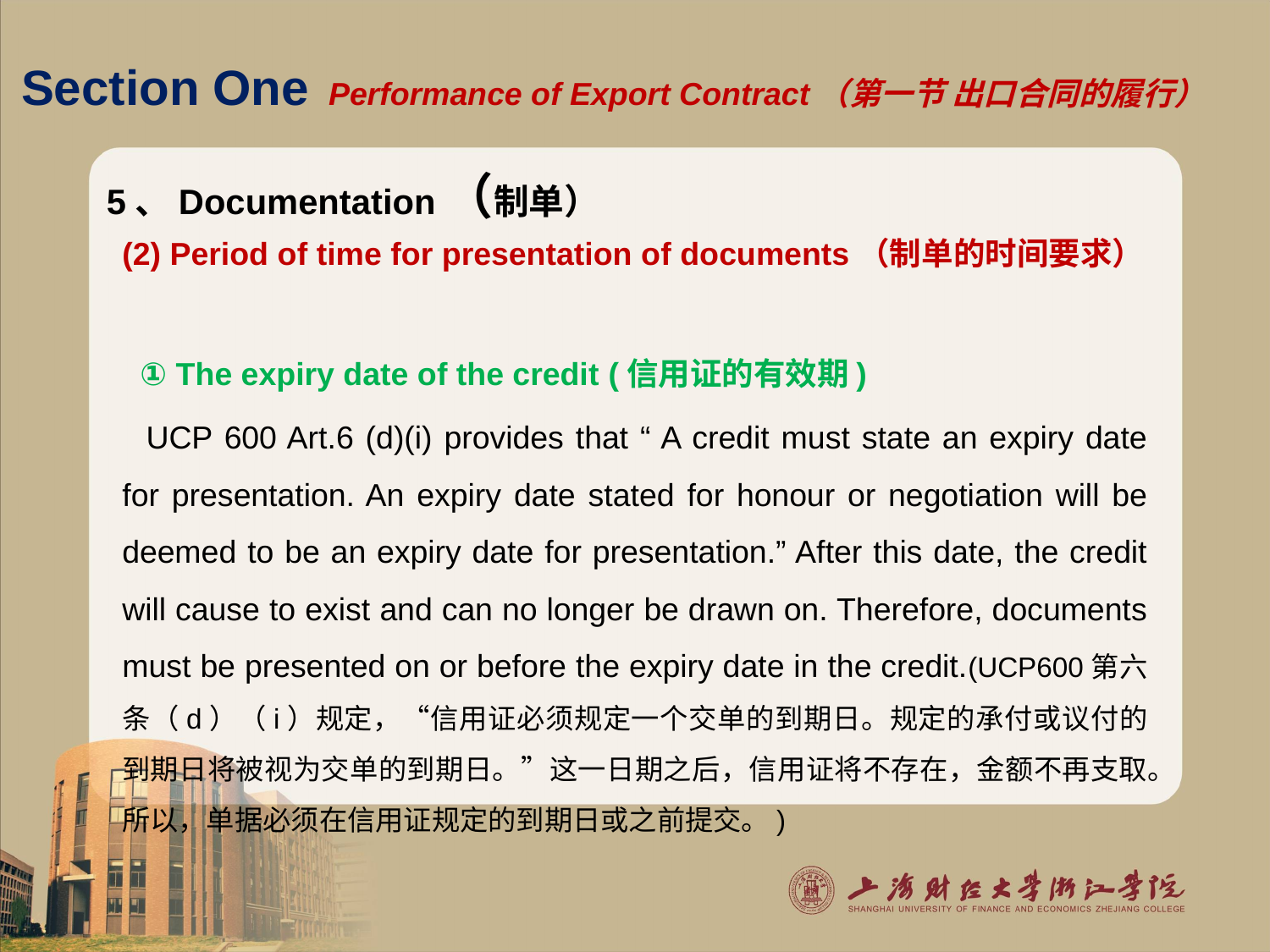

# Section One  Performance of Export Contract（第一节 出口合同的履行）
5、Documentation（制单）
(2) Period of time for presentation of documents（制单的时间要求）
  ① The expiry date of the credit (信用证的有效期)
  UCP 600 Art.6 (d)(i) provides that “ A credit must state an expiry date for presentation. An expiry date stated for honour or negotiation will be deemed to be an expiry date for presentation.” After this date, the credit will cause to exist and can no longer be drawn on. Therefore, documents must be presented on or before the expiry date in the credit.(UCP600第六条（d）（i）规定，“信用证必须规定一个交单的到期日。规定的承付或议付的到期日将被视为交单的到期日。”这一日期之后，信用证将不存在，金额不再支取。所以，单据必须在信用证规定的到期日或之前提交。)